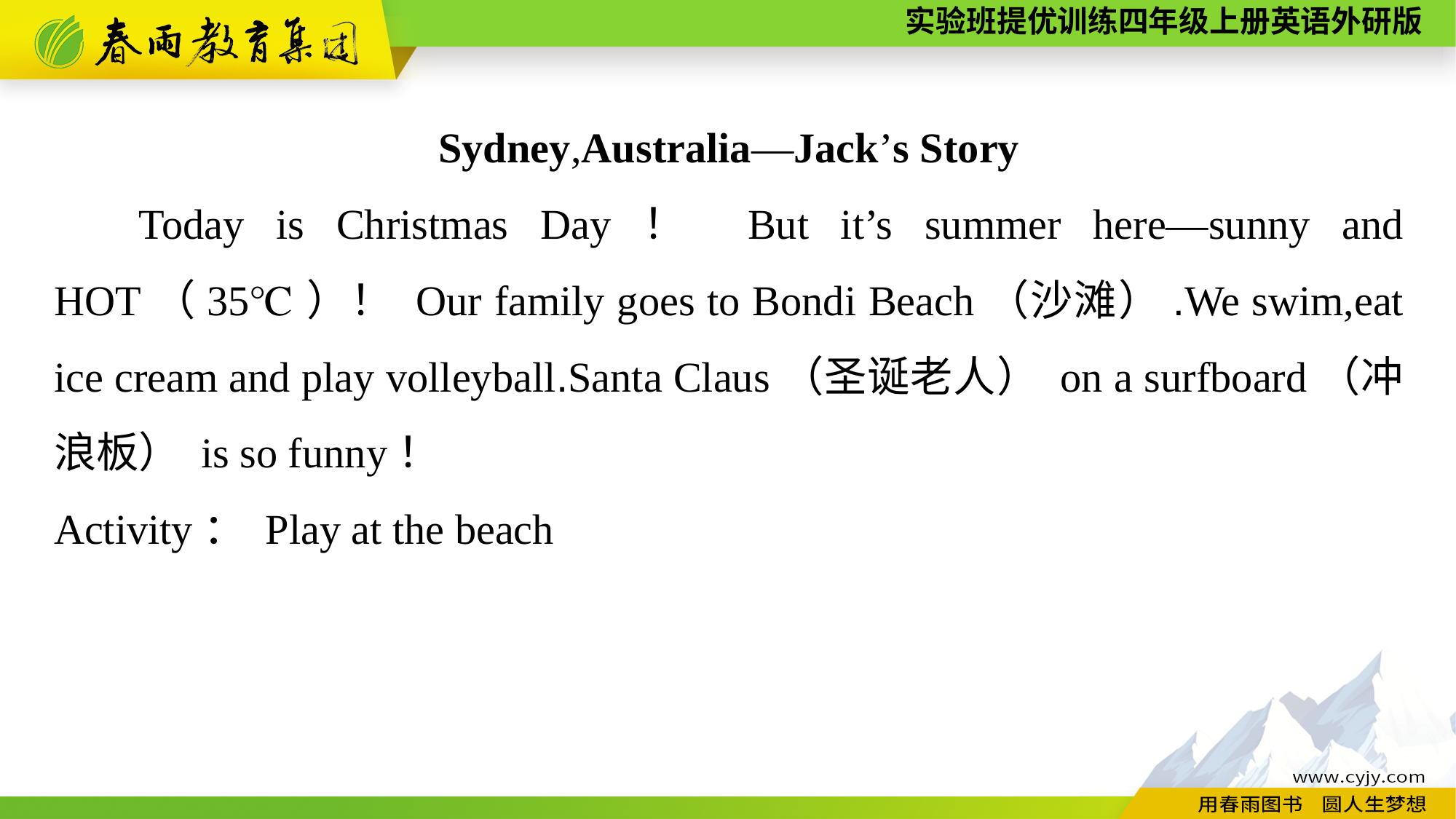

Sydney,Australia—Jack’s Story
Today is Christmas Day！ But it’s summer here—sunny and HOT（35℃）！ Our family goes to Bondi Beach（沙滩）.We swim,eat ice cream and play volleyball.Santa Claus（圣诞老人） on a surfboard（冲浪板） is so funny！
Activity： Play at the beach